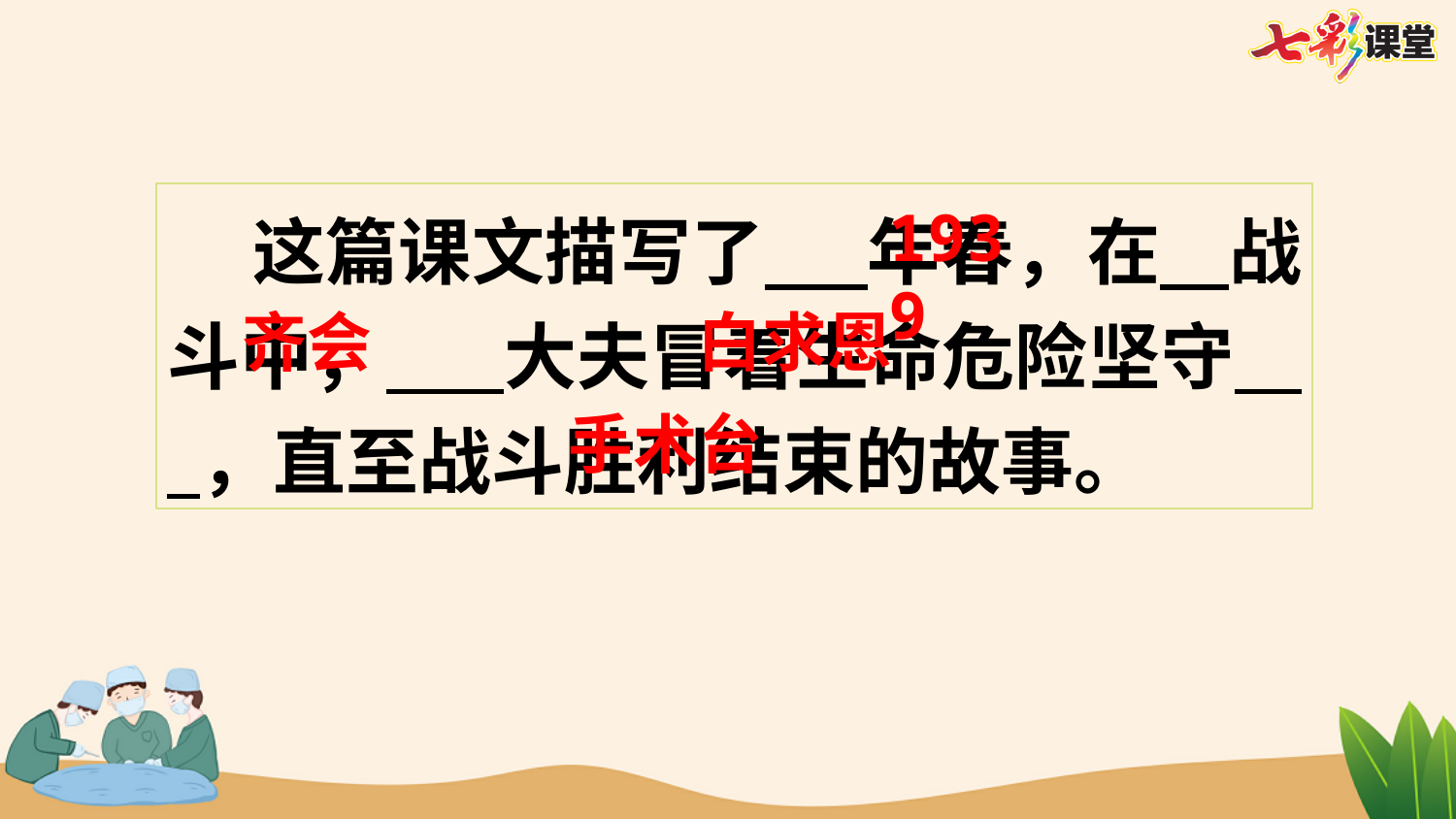

这篇课文描写了      年春，在    战斗中，       大夫冒着生命危险坚守       ，直至战斗胜利结束的故事。
1939
齐会
白求恩
手术台